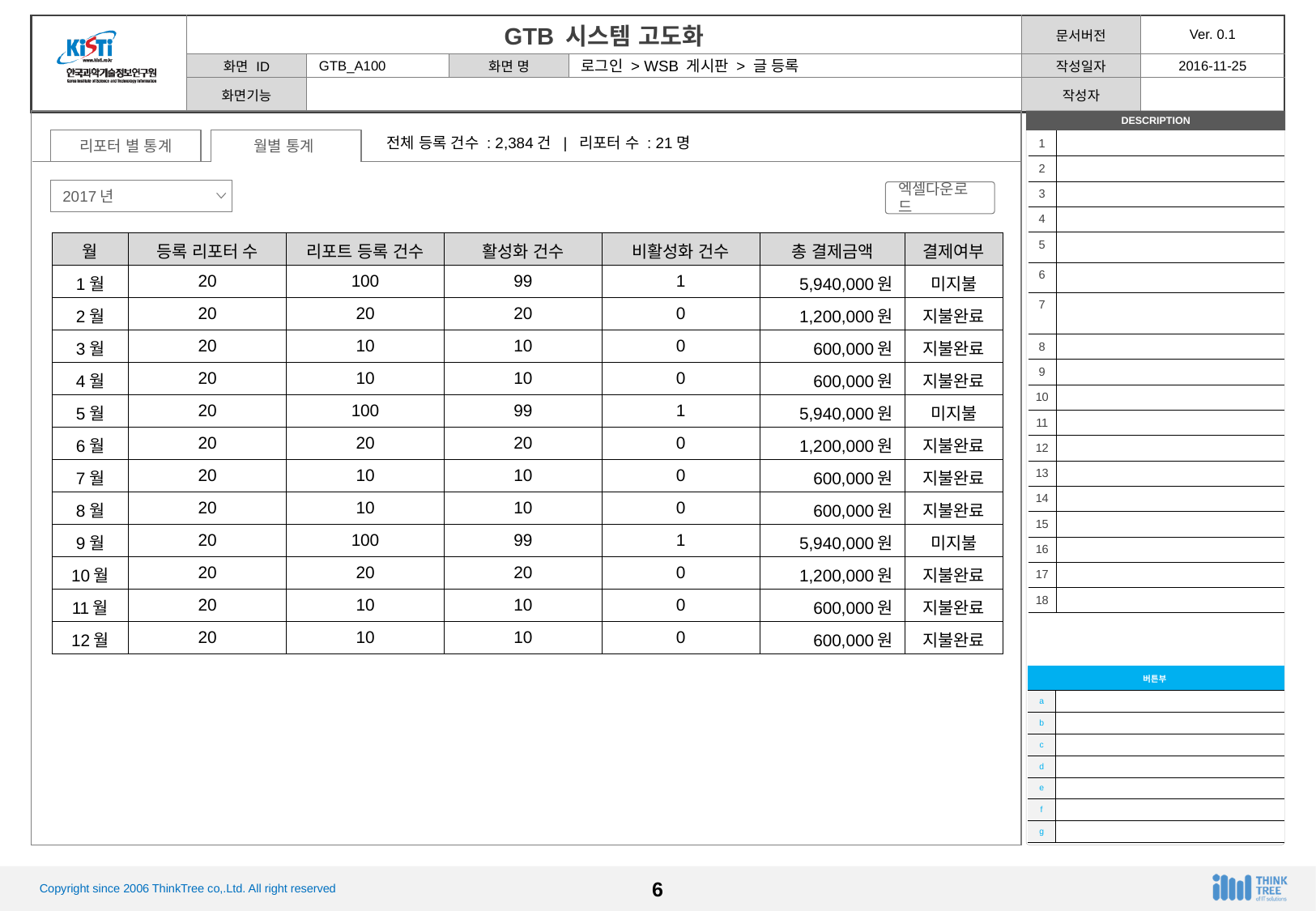

GTB_A100
로그인 > WSB 게시판 > 글 등록
전체 등록 건수 : 2,384건  |  리포터 수 : 21명
리포터 별 통계
월별 통계
| 1 |  |
| --- | --- |
| 2 |  |
| 3 |  |
| 4 |  |
| 5 |  |
| 6 |  |
| 7 |  |
| 8 |  |
| 9 |  |
| 10 |  |
| 11 |  |
| 12 |  |
| 13 |  |
| 14 |  |
| 15 |  |
| 16 |  |
| 17 |  |
| 18 |  |
2017년

엑셀다운로드
| 월 | 등록 리포터 수 | 리포트 등록 건수 | 활성화 건수 | 비활성화 건수 | 총 결제금액 | 결제여부 |
| --- | --- | --- | --- | --- | --- | --- |
| 1월 | 20 | 100 | 99 | 1 | 5,940,000원 | 미지불 |
| 2월 | 20 | 20 | 20 | 0 | 1,200,000원 | 지불완료 |
| 3월 | 20 | 10 | 10 | 0 | 600,000원 | 지불완료 |
| 4월 | 20 | 10 | 10 | 0 | 600,000원 | 지불완료 |
| 5월 | 20 | 100 | 99 | 1 | 5,940,000원 | 미지불 |
| 6월 | 20 | 20 | 20 | 0 | 1,200,000원 | 지불완료 |
| 7월 | 20 | 10 | 10 | 0 | 600,000원 | 지불완료 |
| 8월 | 20 | 10 | 10 | 0 | 600,000원 | 지불완료 |
| 9월 | 20 | 100 | 99 | 1 | 5,940,000원 | 미지불 |
| 10월 | 20 | 20 | 20 | 0 | 1,200,000원 | 지불완료 |
| 11월 | 20 | 10 | 10 | 0 | 600,000원 | 지불완료 |
| 12월 | 20 | 10 | 10 | 0 | 600,000원 | 지불완료 |
| 버튼부 |  |
| --- | --- |
| a |  |
| b |  |
| c |  |
| d |  |
| e |  |
| f |  |
| g |  |